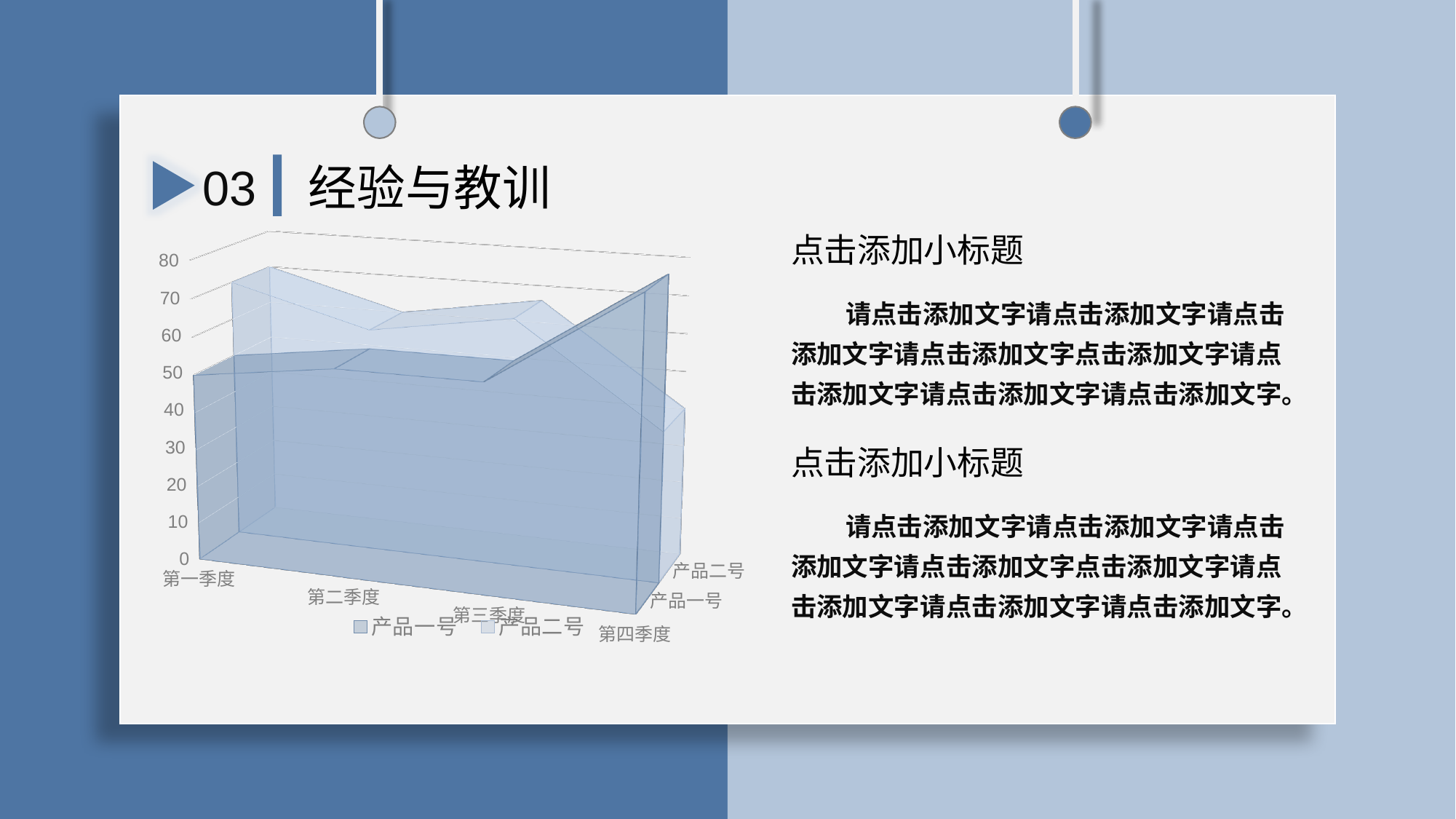

03
经验与教训

[unsupported chart]

点击添加小标题
请点击添加文字请点击添加文字请点击添加文字请点击添加文字点击添加文字请点击添加文字请点击添加文字请点击添加文字。
点击添加小标题
请点击添加文字请点击添加文字请点击添加文字请点击添加文字点击添加文字请点击添加文字请点击添加文字请点击添加文字。